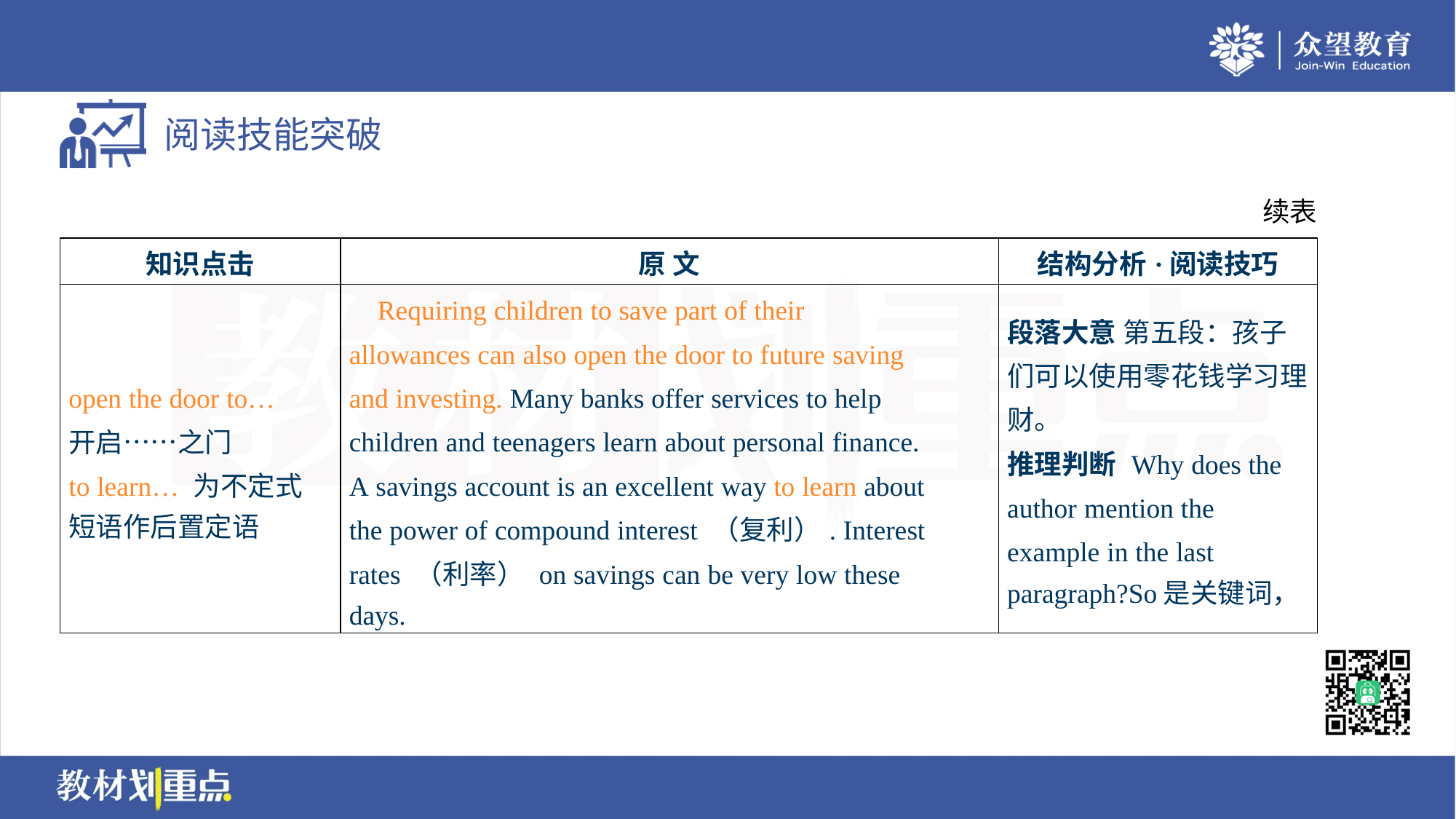

续表
| 知识点击 | 原 文 | 结构分析·阅读技巧 |
| --- | --- | --- |
| open the door to… 开启……之门 to learn… 为不定式 短语作后置定语 | Requiring children to save part of their allowances can also open the door to future saving and investing. Many banks offer services to help children and teenagers learn about personal finance. A savings account is an excellent way to learn about the power of compound interest （复利）. Interest rates （利率） on savings can be very low these days. | 段落大意 第五段：孩子 们可以使用零花钱学习理 财。 推理判断 Why does the author mention the example in the last paragraph?So是关键词， |